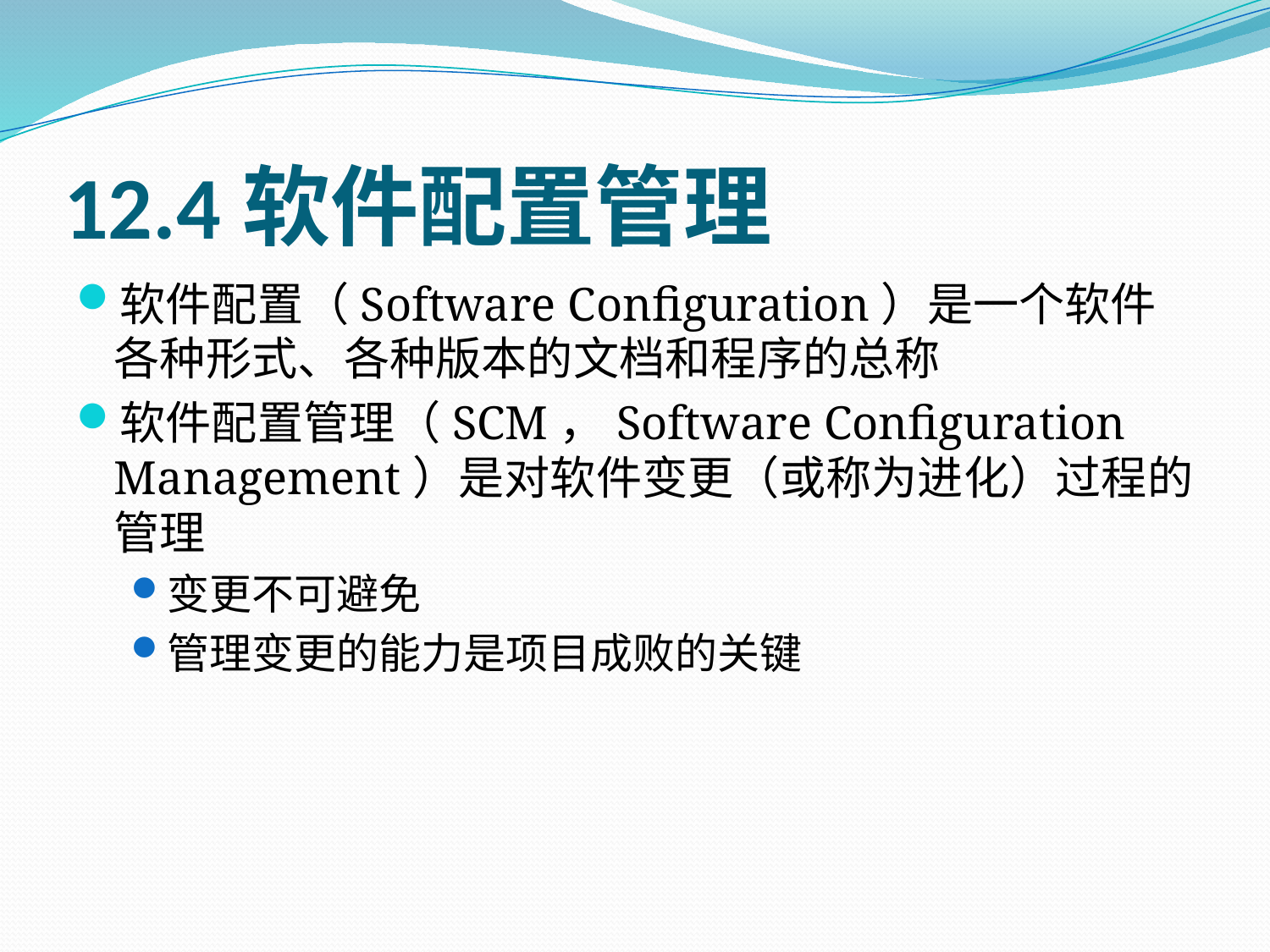

# 12.4软件配置管理
软件配置（Software Configuration）是一个软件各种形式、各种版本的文档和程序的总称
软件配置管理（SCM，Software Configuration Management）是对软件变更（或称为进化）过程的管理
变更不可避免
管理变更的能力是项目成败的关键